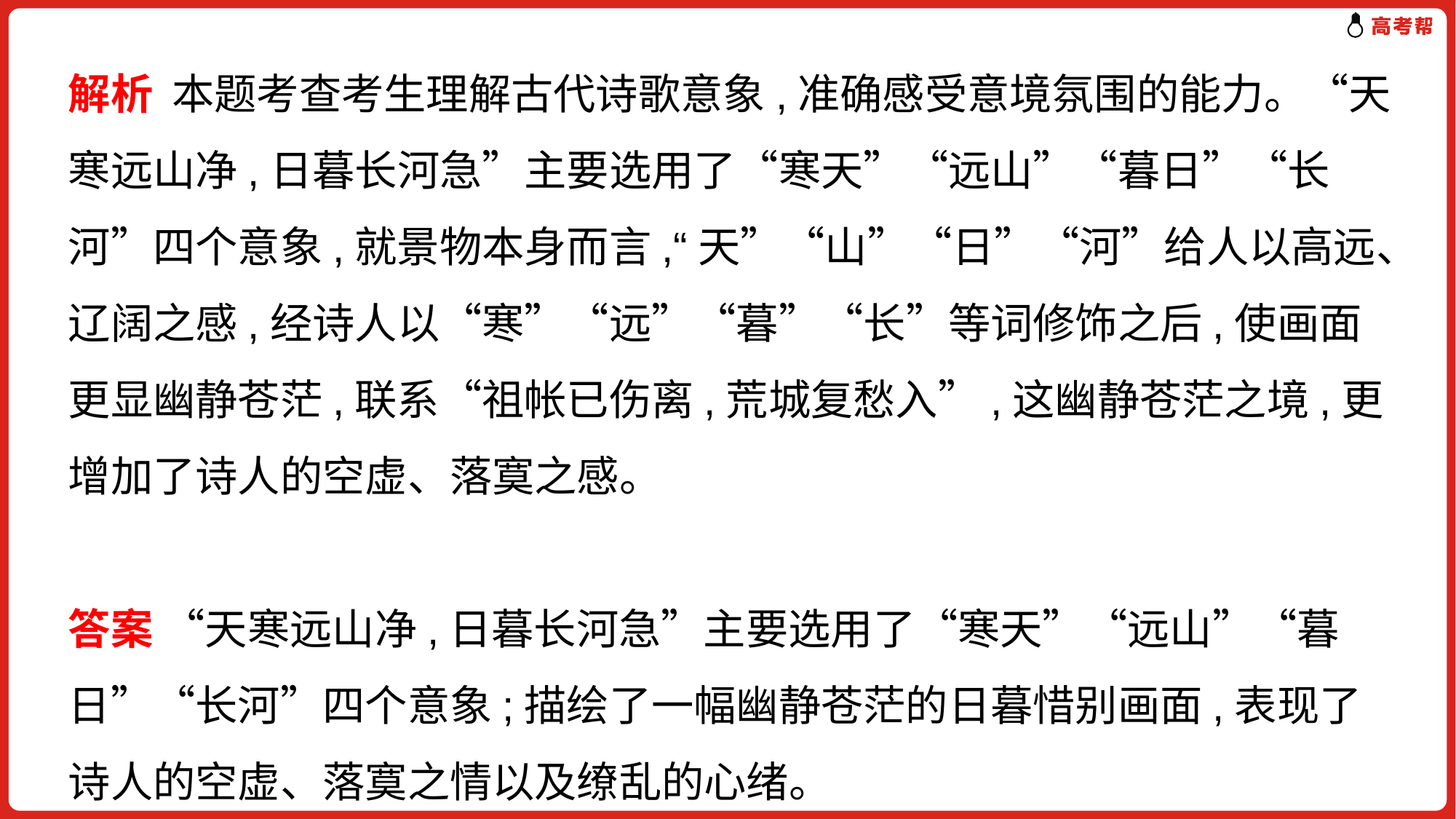

解析  本题考查考生理解古代诗歌意象,准确感受意境氛围的能力。“天寒远山净,日暮长河急”主要选用了“寒天”“远山”“暮日”“长河”四个意象,就景物本身而言,“天”“山”“日”“河”给人以高远、辽阔之感,经诗人以“寒”“远”“暮”“长”等词修饰之后,使画面更显幽静苍茫,联系“祖帐已伤离,荒城复愁入”,这幽静苍茫之境,更增加了诗人的空虚、落寞之感。

答案 “天寒远山净,日暮长河急”主要选用了“寒天”“远山”“暮日”“长河”四个意象;描绘了一幅幽静苍茫的日暮惜别画面,表现了诗人的空虚、落寞之情以及缭乱的心绪。